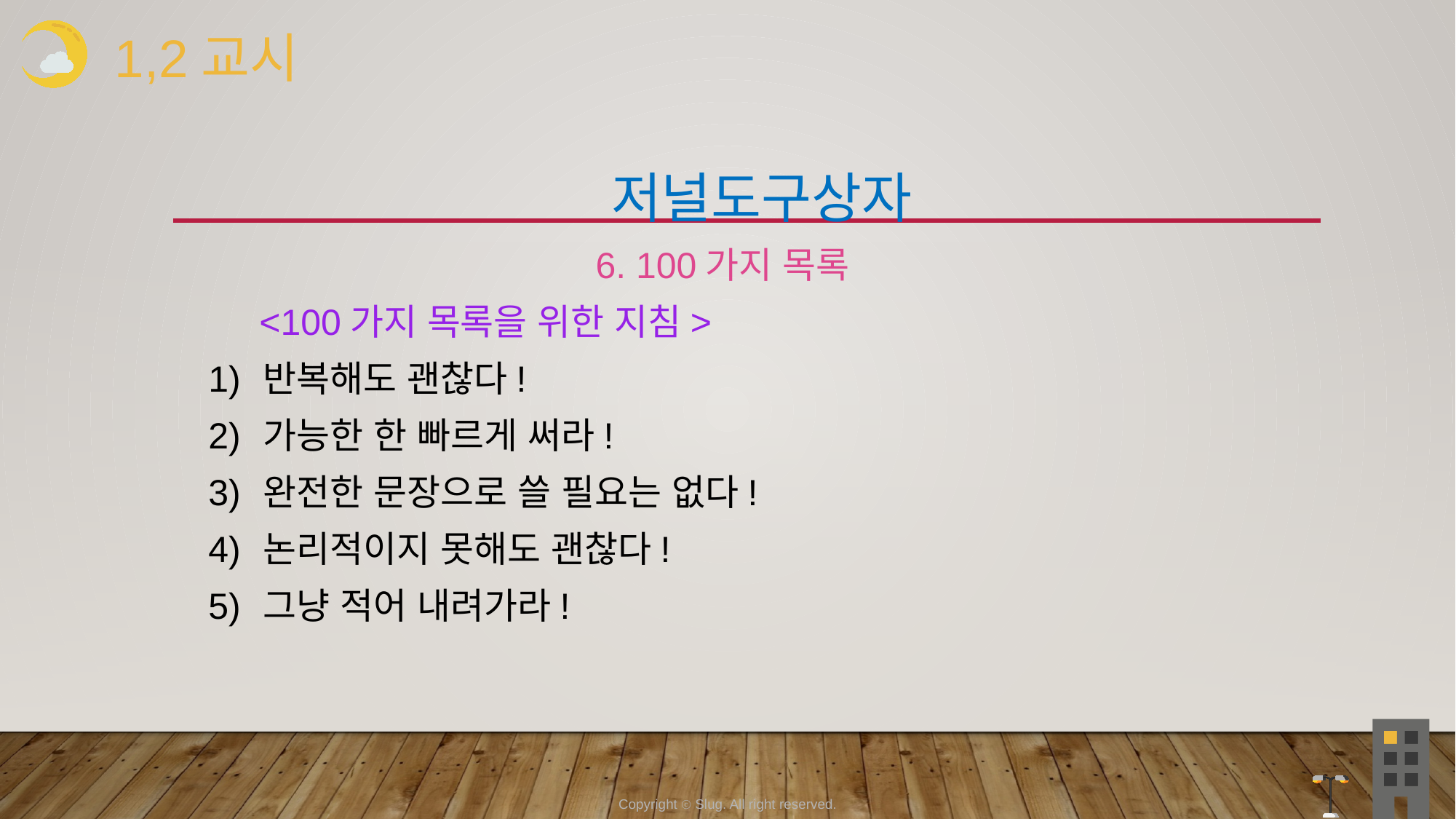

1,2교시

 저널도구상자
                                      6. 100가지 목록
     <100가지 목록을 위한 지침>
반복해도 괜찮다!
가능한 한 빠르게 써라!
완전한 문장으로 쓸 필요는 없다!
논리적이지 못해도 괜찮다!
그냥 적어 내려가라!

Copyright ⓒ Slug. All right reserved.